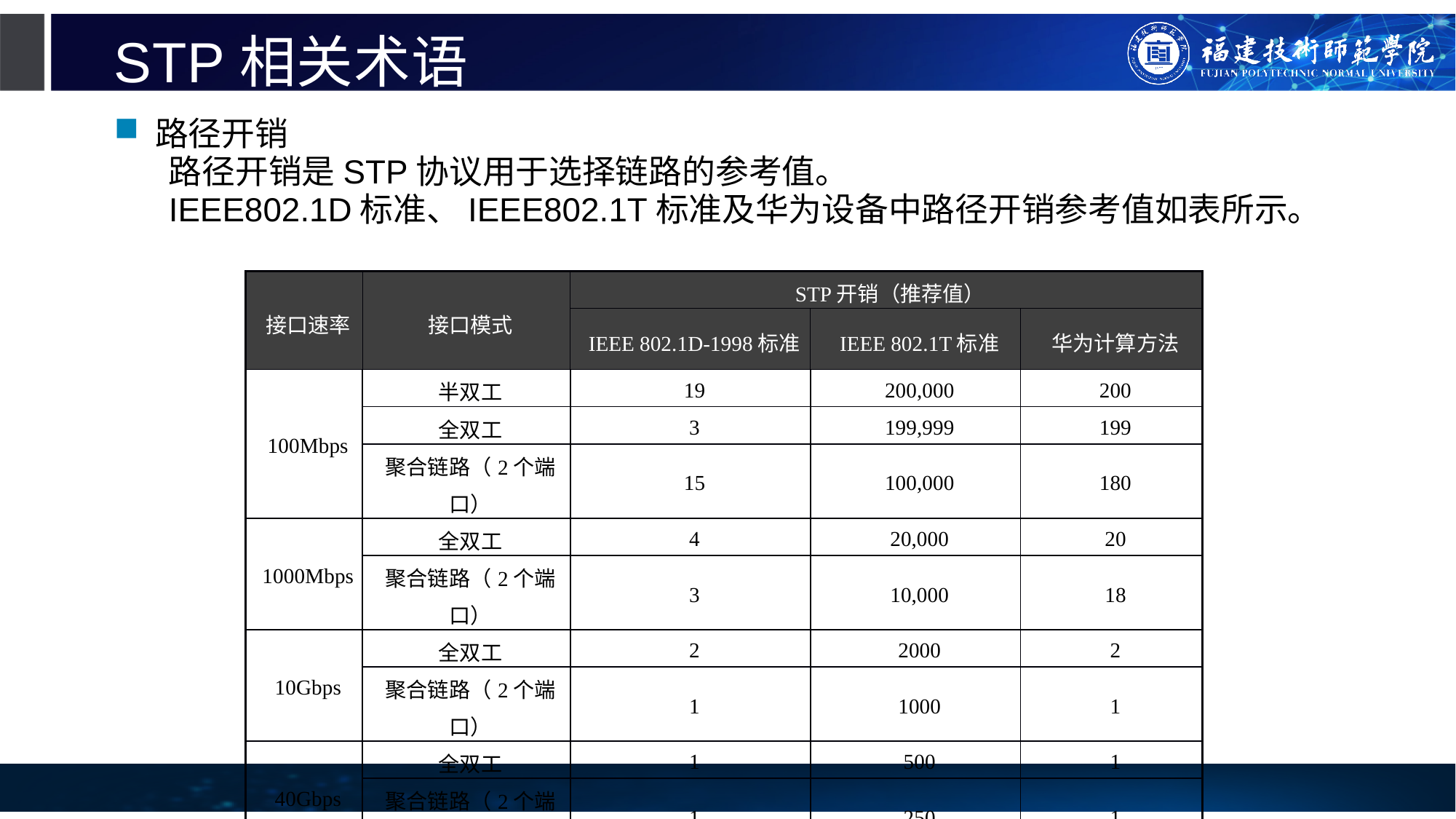

# STP相关术语
路径开销
路径开销是STP协议用于选择链路的参考值。
IEEE802.1D标准、IEEE802.1T标准及华为设备中路径开销参考值如表所示。
| 接口速率 | 接口模式 | STP开销（推荐值） |  |  |
| --- | --- | --- | --- | --- |
|  |  | IEEE 802.1D-1998标准 | IEEE 802.1T标准 | 华为计算方法 |
| 100Mbps | 半双工 | 19 | 200,000 | 200 |
|  | 全双工 | 3 | 199,999 | 199 |
|  | 聚合链路（2个端口） | 15 | 100,000 | 180 |
| 1000Mbps | 全双工 | 4 | 20,000 | 20 |
|  | 聚合链路（2个端口） | 3 | 10,000 | 18 |
| 10Gbps | 全双工 | 2 | 2000 | 2 |
|  | 聚合链路（2个端口） | 1 | 1000 | 1 |
| 40Gbps | 全双工 | 1 | 500 | 1 |
|  | 聚合链路（2个端口） | 1 | 250 | 1 |
| 100Gbps | 全双工 | 1 | 200 | 1 |
|  | 聚合链路（2个端口） | 1 | 100 | 1 |